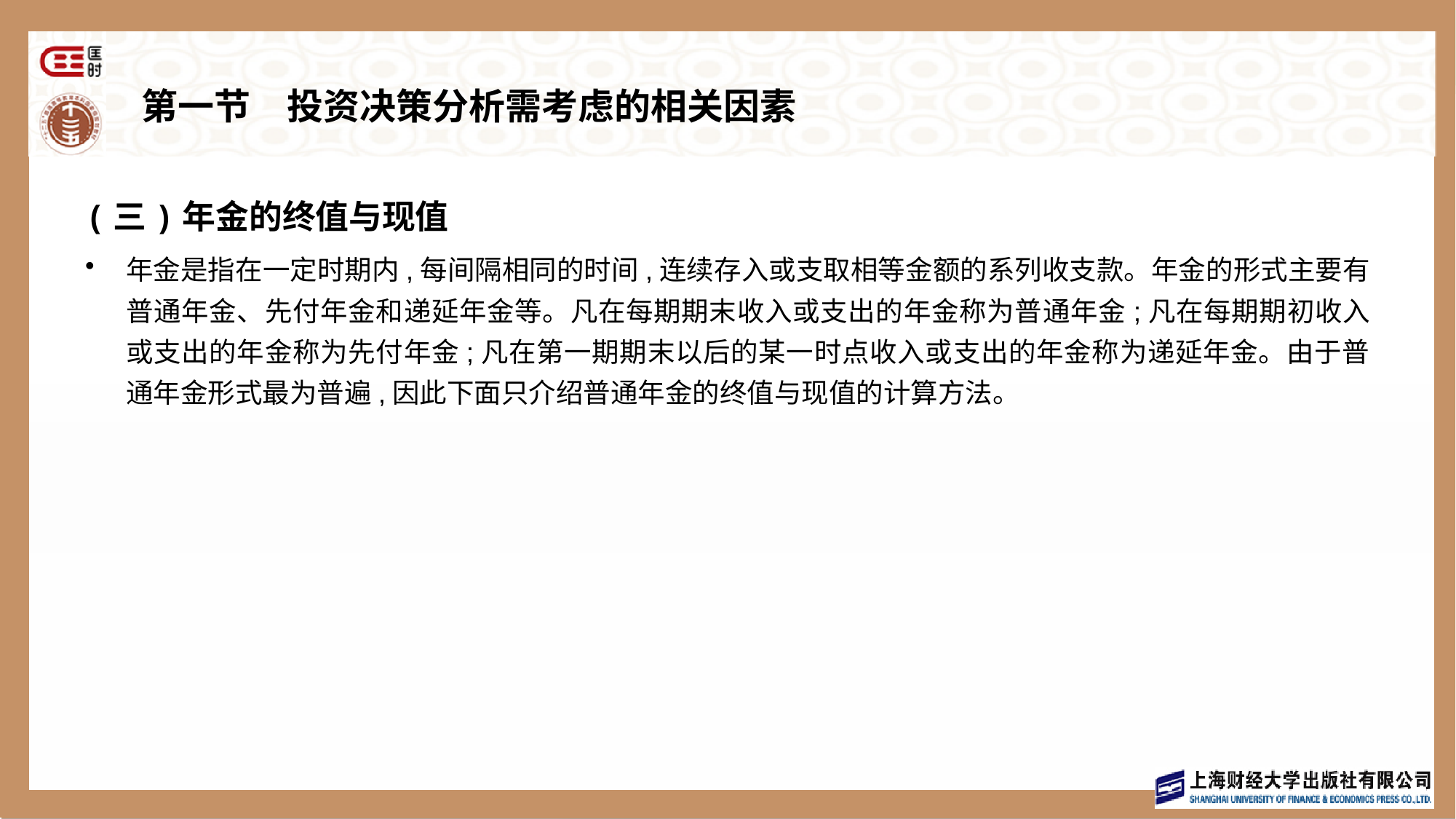

# 第一节　投资决策分析需考虑的相关因素
(三)年金的终值与现值
年金是指在一定时期内,每间隔相同的时间,连续存入或支取相等金额的系列收支款。年金的形式主要有普通年金、先付年金和递延年金等。凡在每期期末收入或支出的年金称为普通年金;凡在每期期初收入或支出的年金称为先付年金;凡在第一期期末以后的某一时点收入或支出的年金称为递延年金。由于普通年金形式最为普遍,因此下面只介绍普通年金的终值与现值的计算方法。